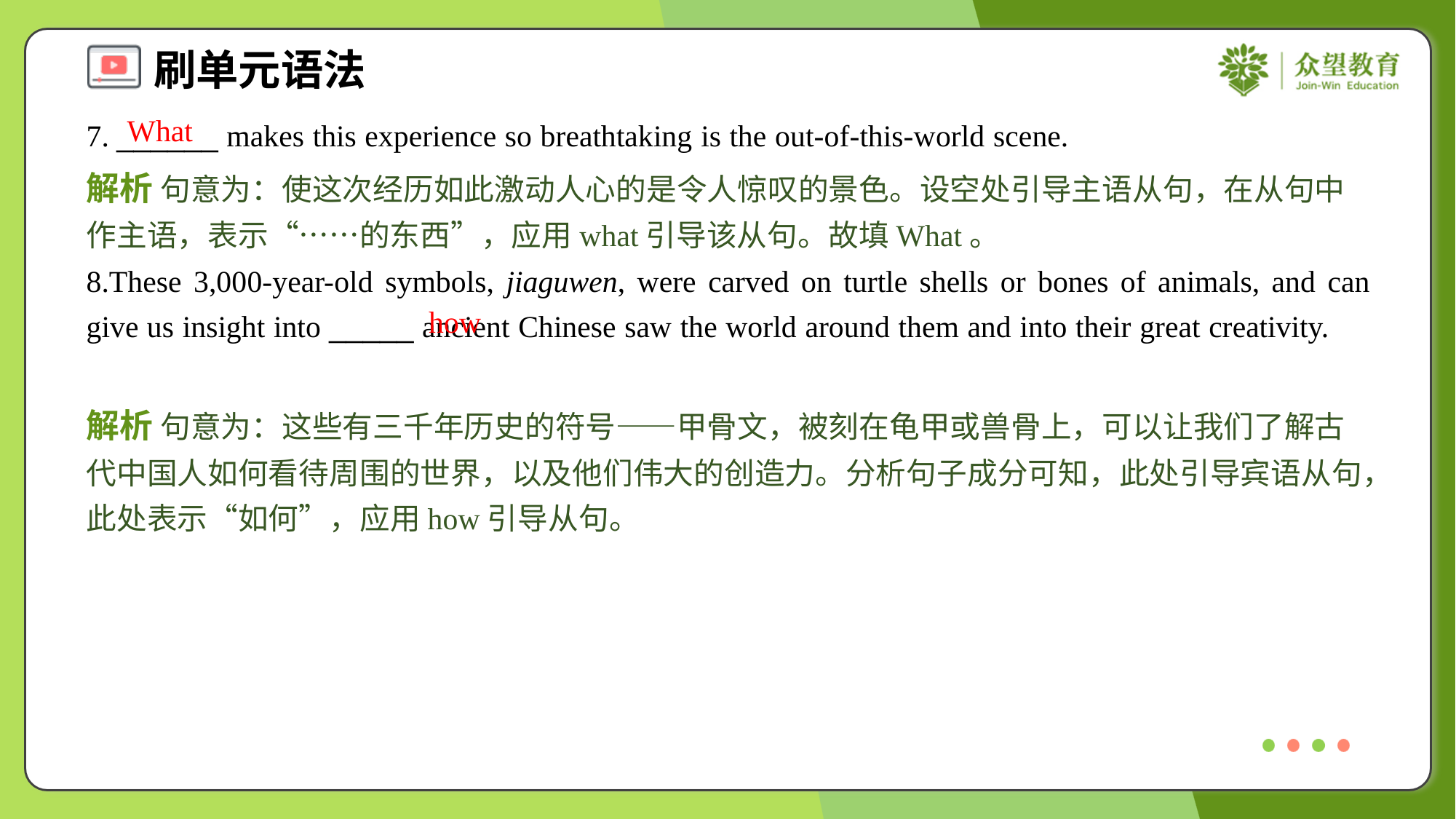

What
7. ______ makes this experience so breathtaking is the out-of-this-world scene.
解析 句意为：使这次经历如此激动人心的是令人惊叹的景色。设空处引导主语从句，在从句中作主语，表示“……的东西”，应用what引导该从句。故填What。
8.These 3,000-year-old symbols, jiaguwen, were carved on turtle shells or bones of animals, and can give us insight into _____ ancient Chinese saw the world around them and into their great creativity.
how
解析 句意为：这些有三千年历史的符号——甲骨文，被刻在龟甲或兽骨上，可以让我们了解古代中国人如何看待周围的世界，以及他们伟大的创造力。分析句子成分可知，此处引导宾语从句，此处表示“如何”，应用how引导从句。